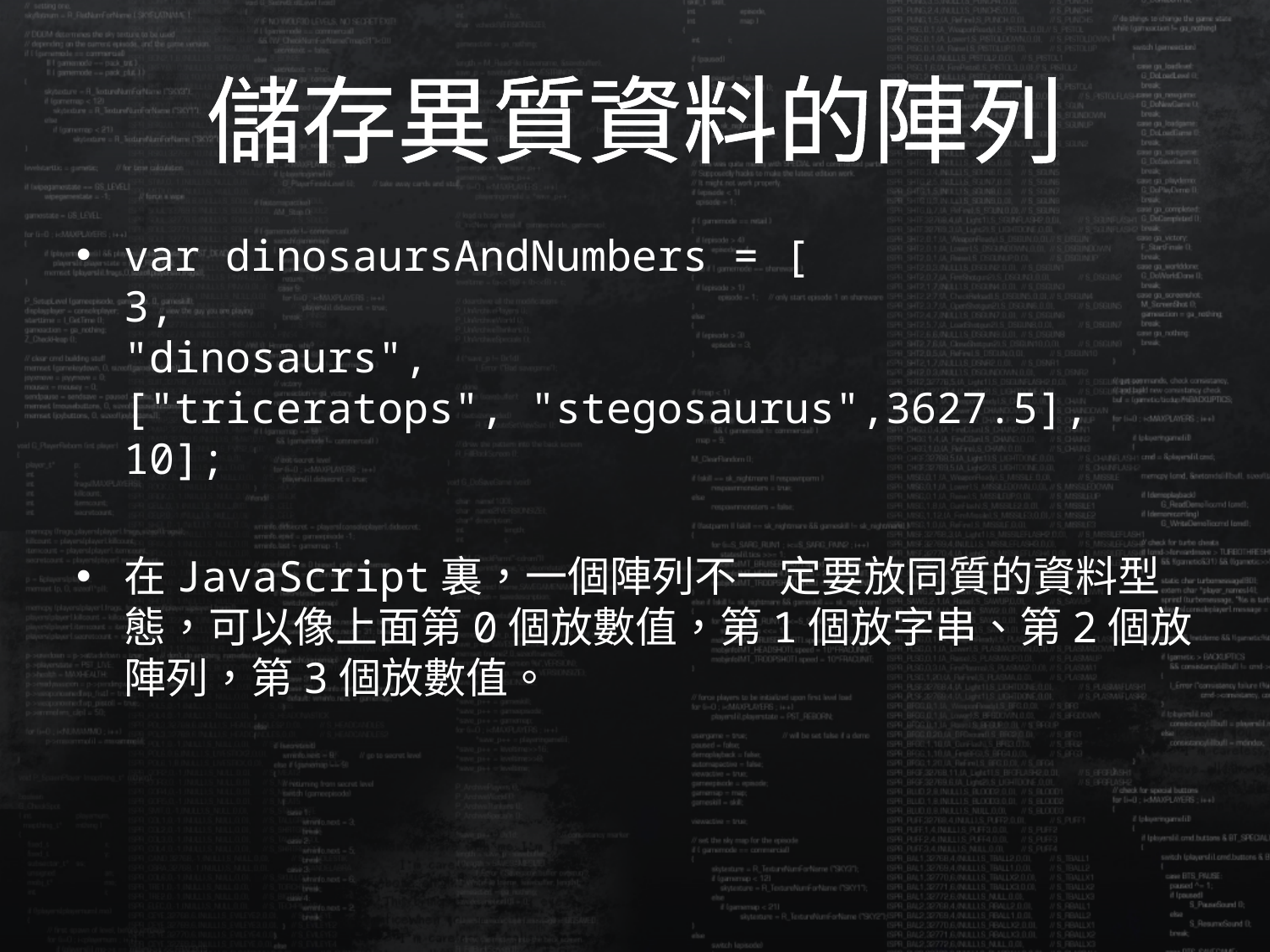

# 儲存異質資料的陣列
var dinosaursAndNumbers = [
3,
"dinosaurs",
["triceratops", "stegosaurus",3627.5],
10];

在JavaScript裏，一個陣列不一定要放同質的資料型態，可以像上面第0個放數值，第1個放字串、第2個放陣列，第3個放數值。